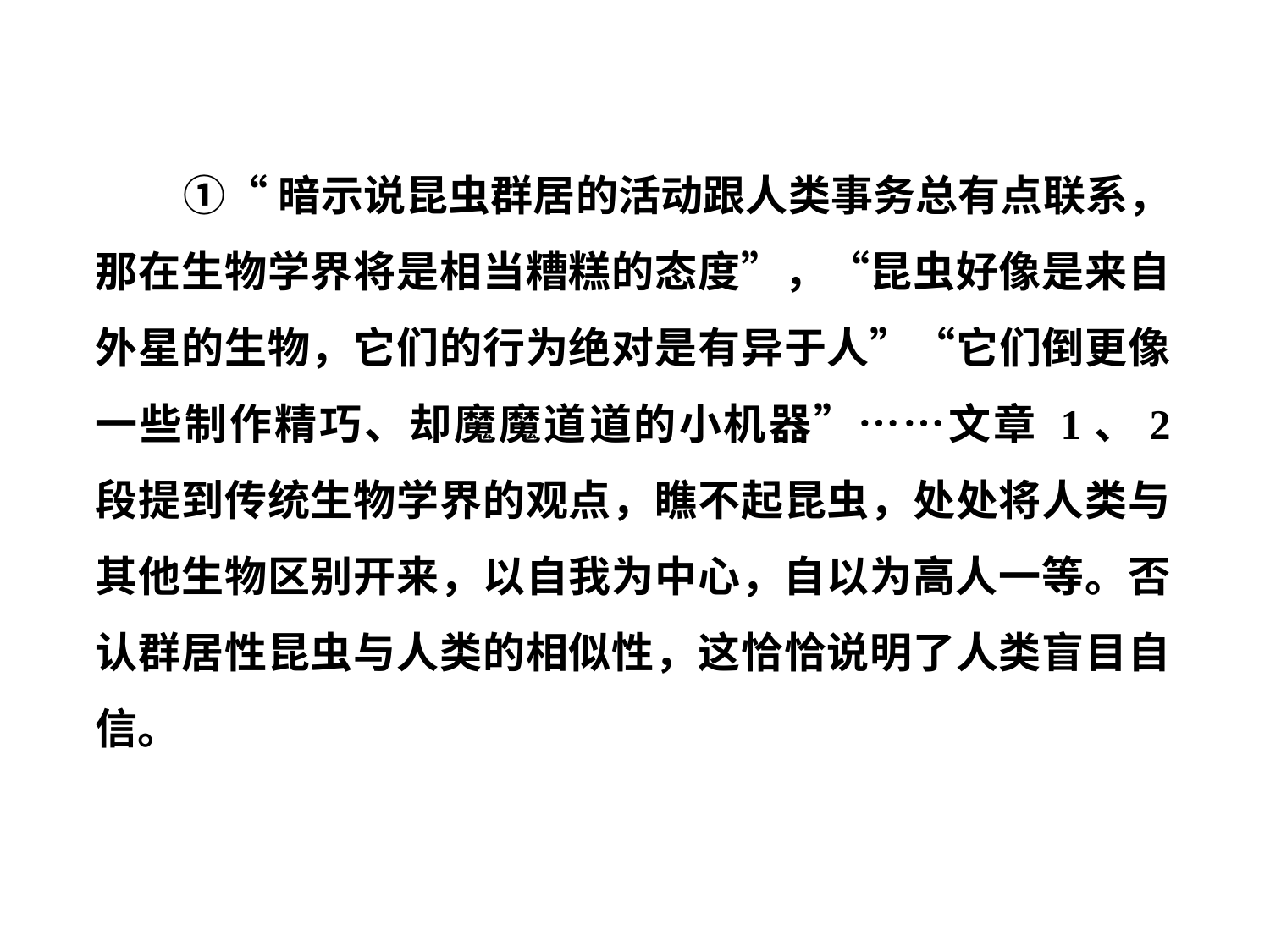

①“暗示说昆虫群居的活动跟人类事务总有点联系，那在生物学界将是相当糟糕的态度”，“昆虫好像是来自外星的生物，它们的行为绝对是有异于人”“它们倒更像一些制作精巧、却魔魔道道的小机器”……文章 1、2 段提到传统生物学界的观点，瞧不起昆虫，处处将人类与其他生物区别开来，以自我为中心，自以为高人一等。否认群居性昆虫与人类的相似性，这恰恰说明了人类盲目自信。